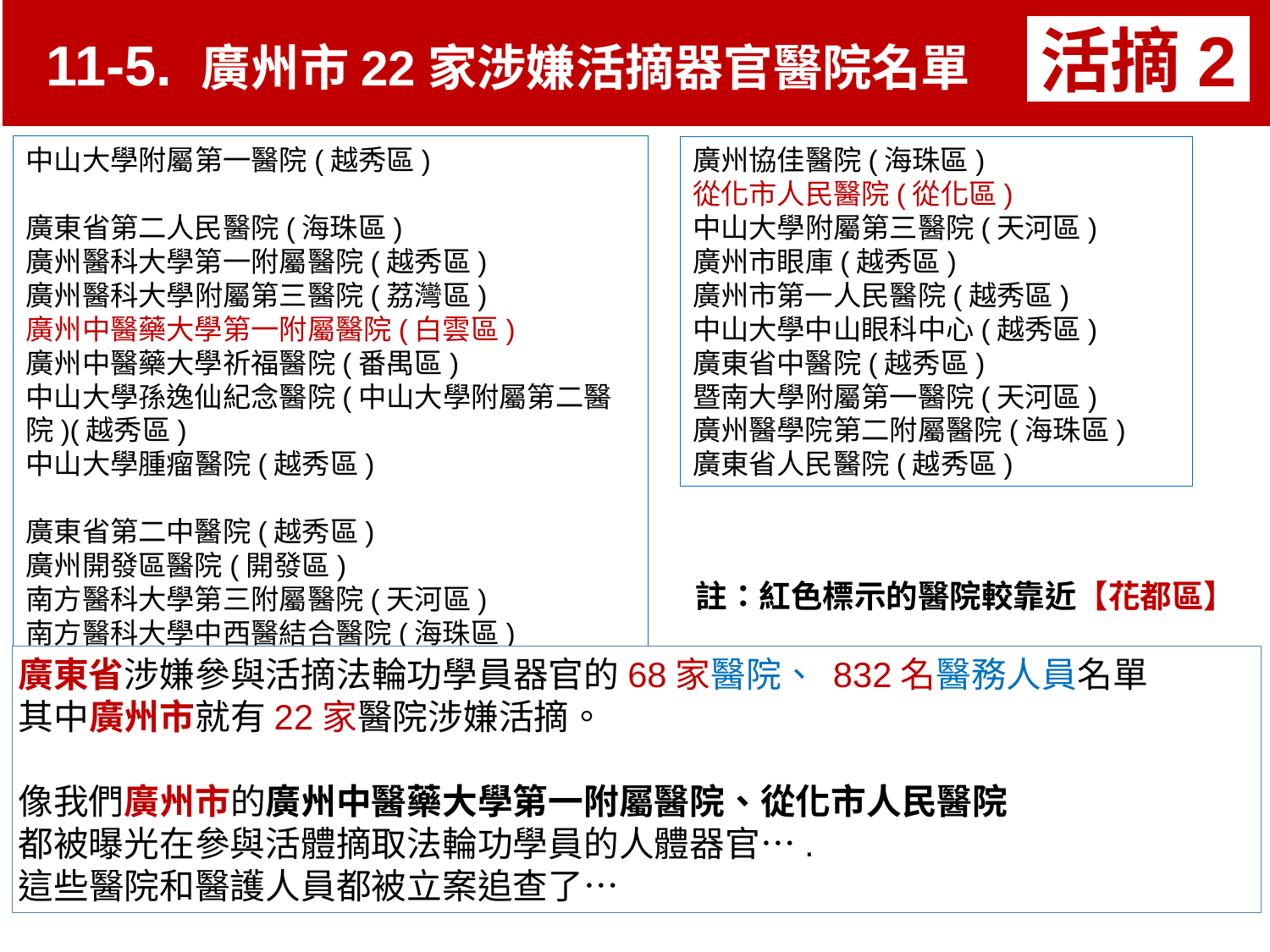

11-5. 廣州市22家涉嫌活摘器官醫院名單
活摘2
中山大學附屬第一醫院(越秀區)
廣東省第二人民醫院(海珠區)
廣州醫科大學第一附屬醫院(越秀區)
廣州醫科大學附屬第三醫院(荔灣區)
廣州中醫藥大學第一附屬醫院(白雲區)
廣州中醫藥大學祈福醫院(番禺區)
中山大學孫逸仙紀念醫院(中山大學附屬第二醫院)(越秀區)
中山大學腫瘤醫院(越秀區)
廣東省第二中醫院(越秀區)
廣州開發區醫院(開發區)
南方醫科大學第三附屬醫院(天河區)
南方醫科大學中西醫結合醫院(海珠區)
廣州協佳醫院(海珠區)
從化市人民醫院(從化區)
中山大學附屬第三醫院(天河區)
廣州市眼庫(越秀區)
廣州市第一人民醫院(越秀區)
中山大學中山眼科中心(越秀區)
廣東省中醫院(越秀區)
暨南大學附屬第一醫院(天河區)
廣州醫學院第二附屬醫院(海珠區)
廣東省人民醫院(越秀區)
註：紅色標示的醫院較靠近【花都區】
廣東省涉嫌參與活摘法輪功學員器官的68家醫院、 832名醫務人員名單
其中廣州市就有22家醫院涉嫌活摘。

像我們廣州市的廣州中醫藥大學第一附屬醫院、從化市人民醫院
都被曝光在參與活體摘取法輪功學員的人體器官….
這些醫院和醫護人員都被立案追查了…